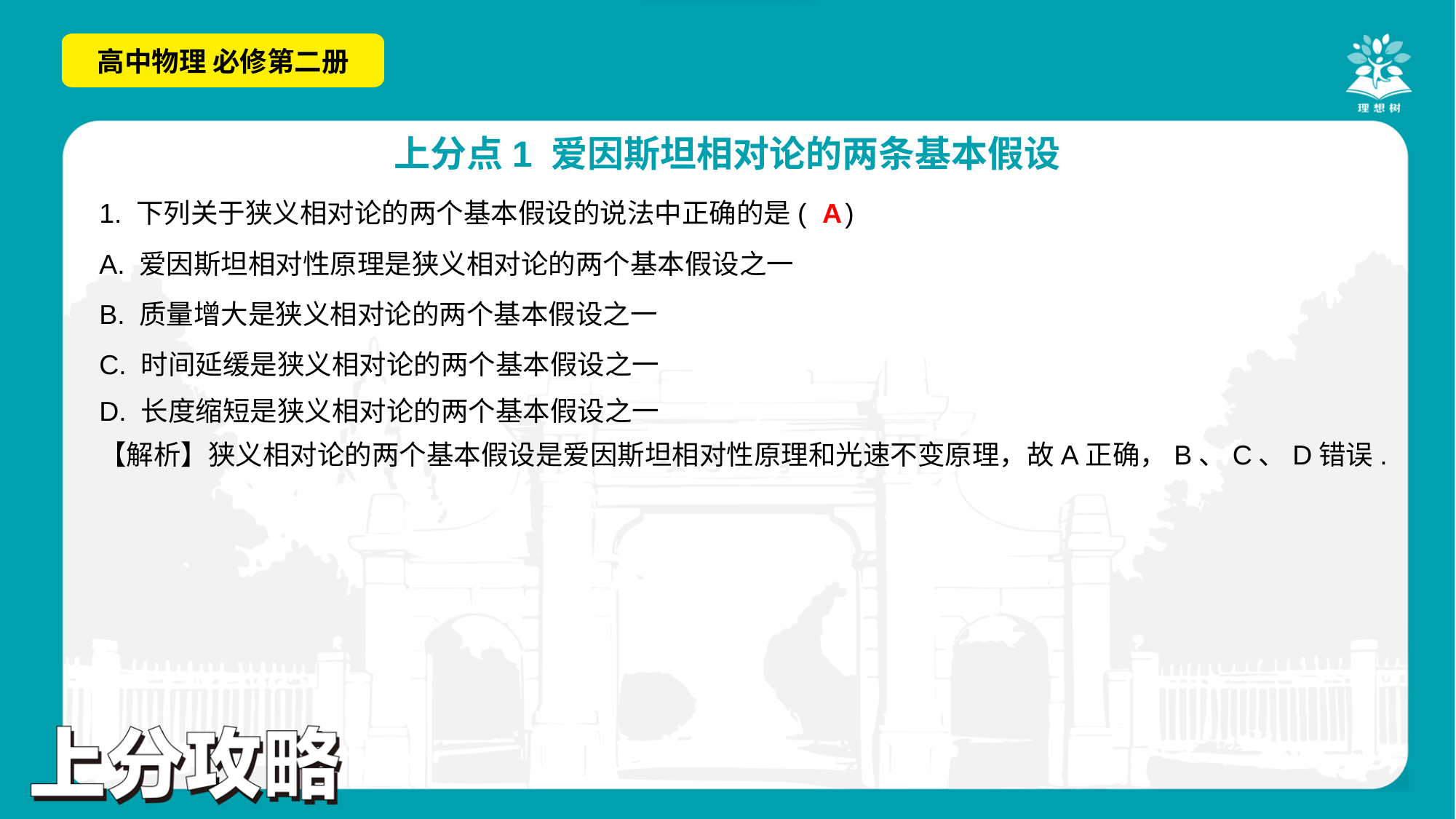

A
1. 下列关于狭义相对论的两个基本假设的说法中正确的是(     )
A. 爱因斯坦相对性原理是狭义相对论的两个基本假设之一
B. 质量增大是狭义相对论的两个基本假设之一
C. 时间延缓是狭义相对论的两个基本假设之一
D. 长度缩短是狭义相对论的两个基本假设之一
【解析】狭义相对论的两个基本假设是爱因斯坦相对性原理和光速不变原理，故A正确，B、C、D错误.